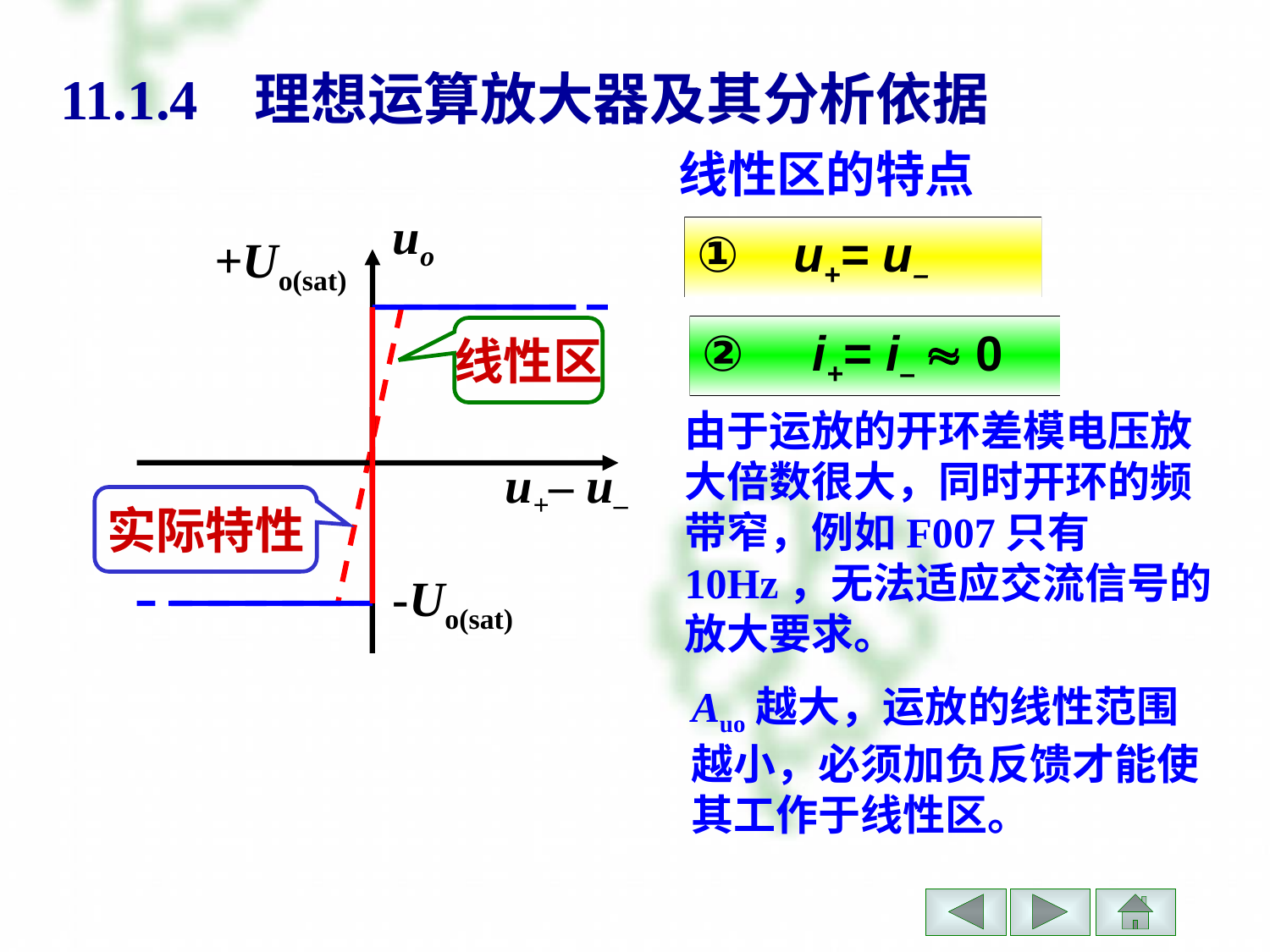

# 11.1.4   理想运算放大器及其分析依据
线性区的特点
uo

 u+– u–

①    u+= u–
 +Uo(sat)

②     i+= i– ≈ 0
线性区
由于运放的开环差模电压放大倍数很大，同时开环的频带窄，例如F007只有10Hz，无法适应交流信号的放大要求。
实际特性
-Uo(sat)

Auo越大，运放的线性范围越小，必须加负反馈才能使其工作于线性区。